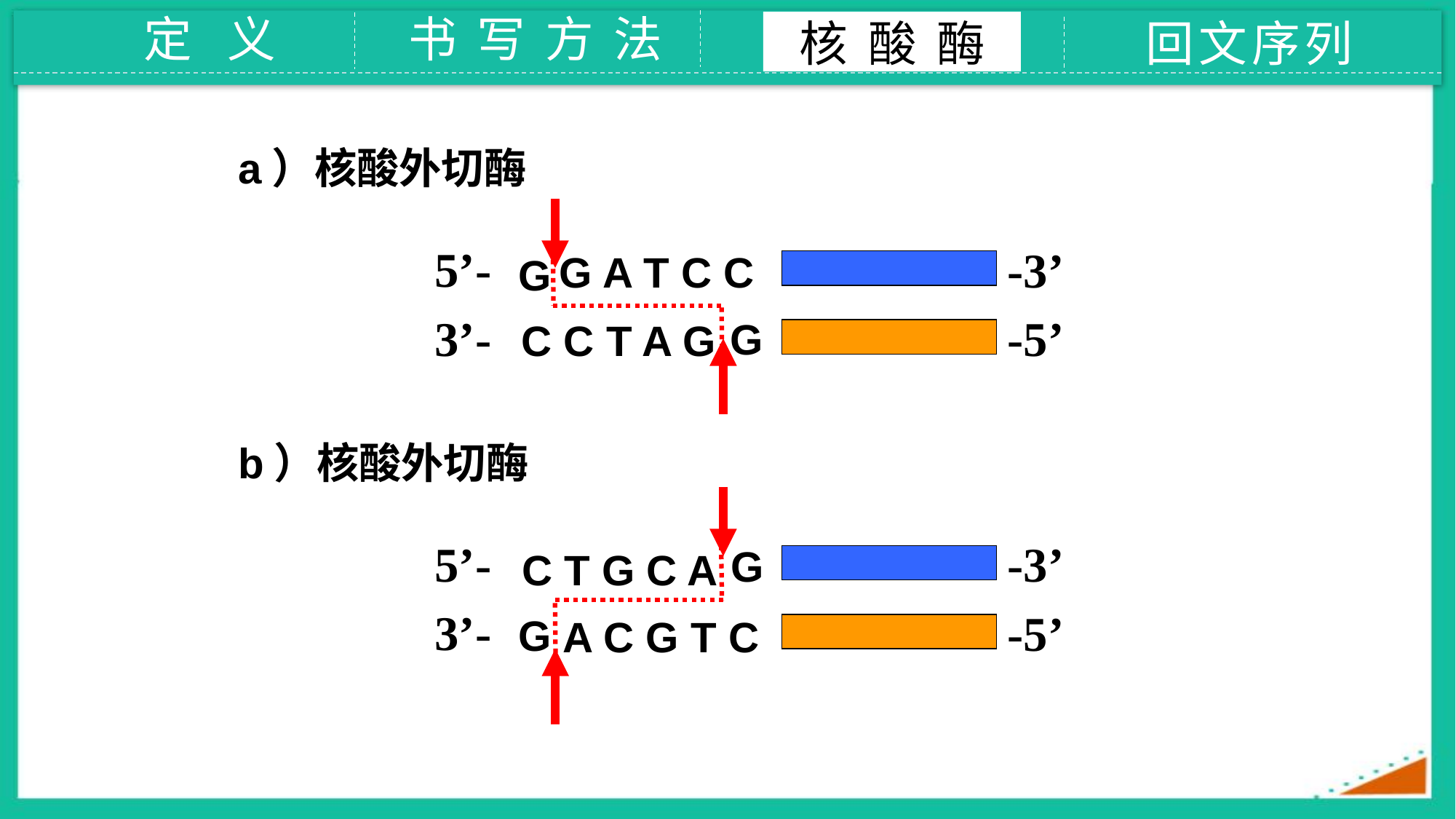

定  义
书 写 方 法
核 酸 酶
回文序列

a）核酸外切酶
5’-
G
3’-
C C T A G
-3’
G A T C C

-5’
G

b）核酸外切酶
5’-
C T G C A
3’-
G
-3’
G

-5’
A C G T C